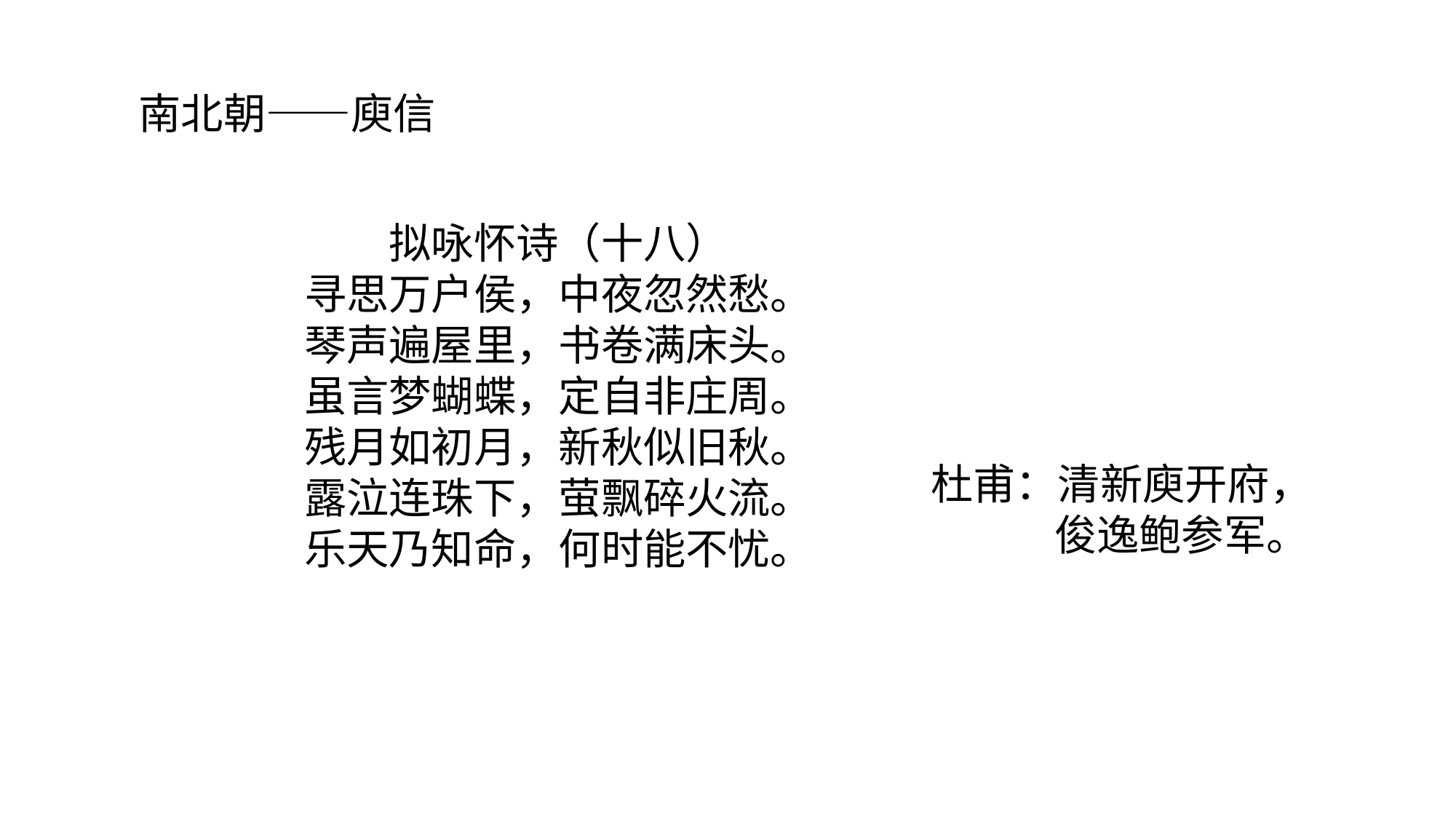

#
南北朝——庾信
拟咏怀诗（十八）
寻思万户侯，中夜忽然愁。
琴声遍屋里，书卷满床头。
虽言梦蝴蝶，定自非庄周。
残月如初月，新秋似旧秋。
露泣连珠下，萤飘碎火流。
乐天乃知命，何时能不忧。
杜甫：清新庾开府，
            俊逸鲍参军。